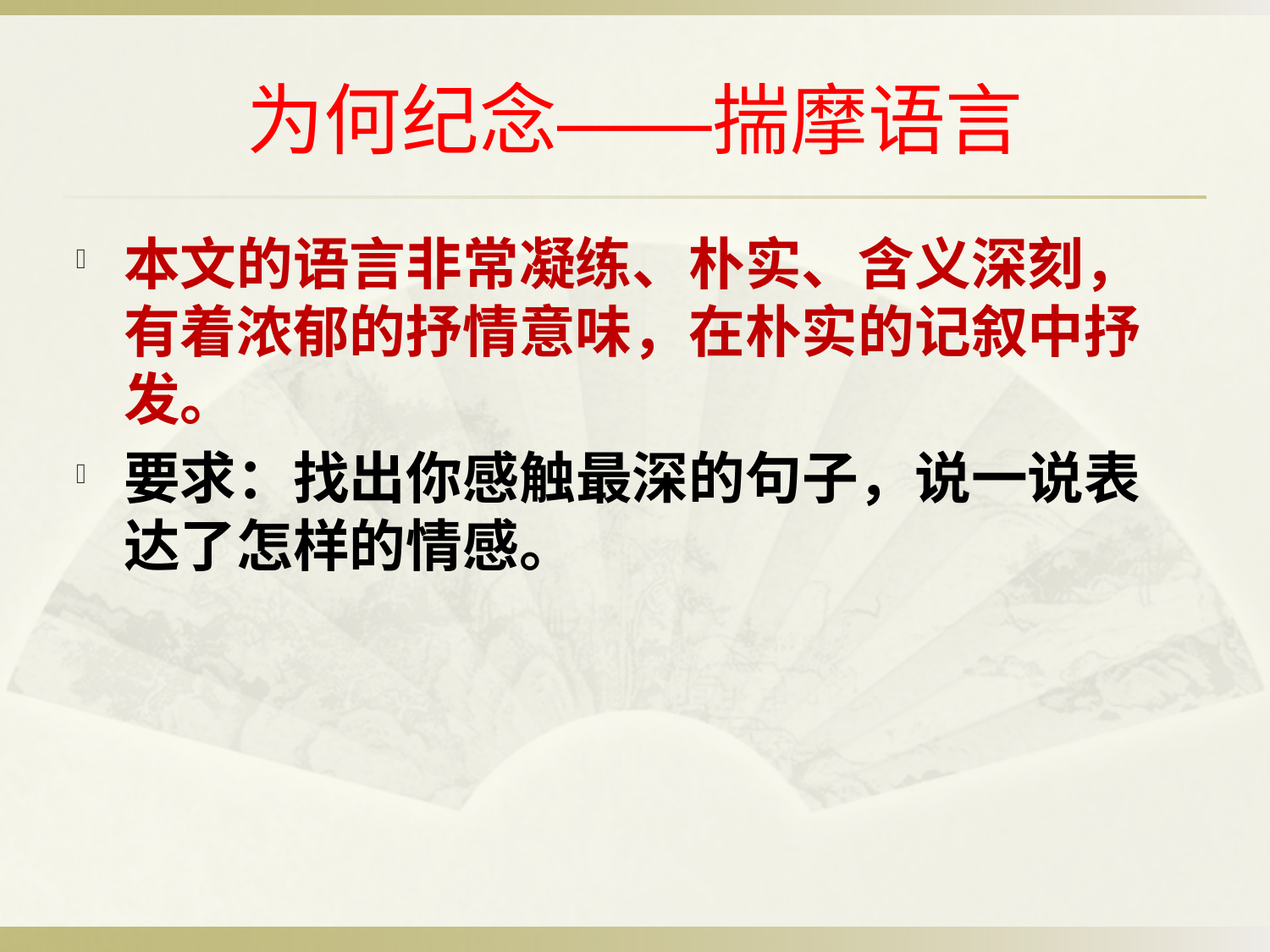

# 为何纪念——揣摩语言
本文的语言非常凝练、朴实、含义深刻，有着浓郁的抒情意味，在朴实的记叙中抒发。
要求：找出你感触最深的句子，说一说表达了怎样的情感。